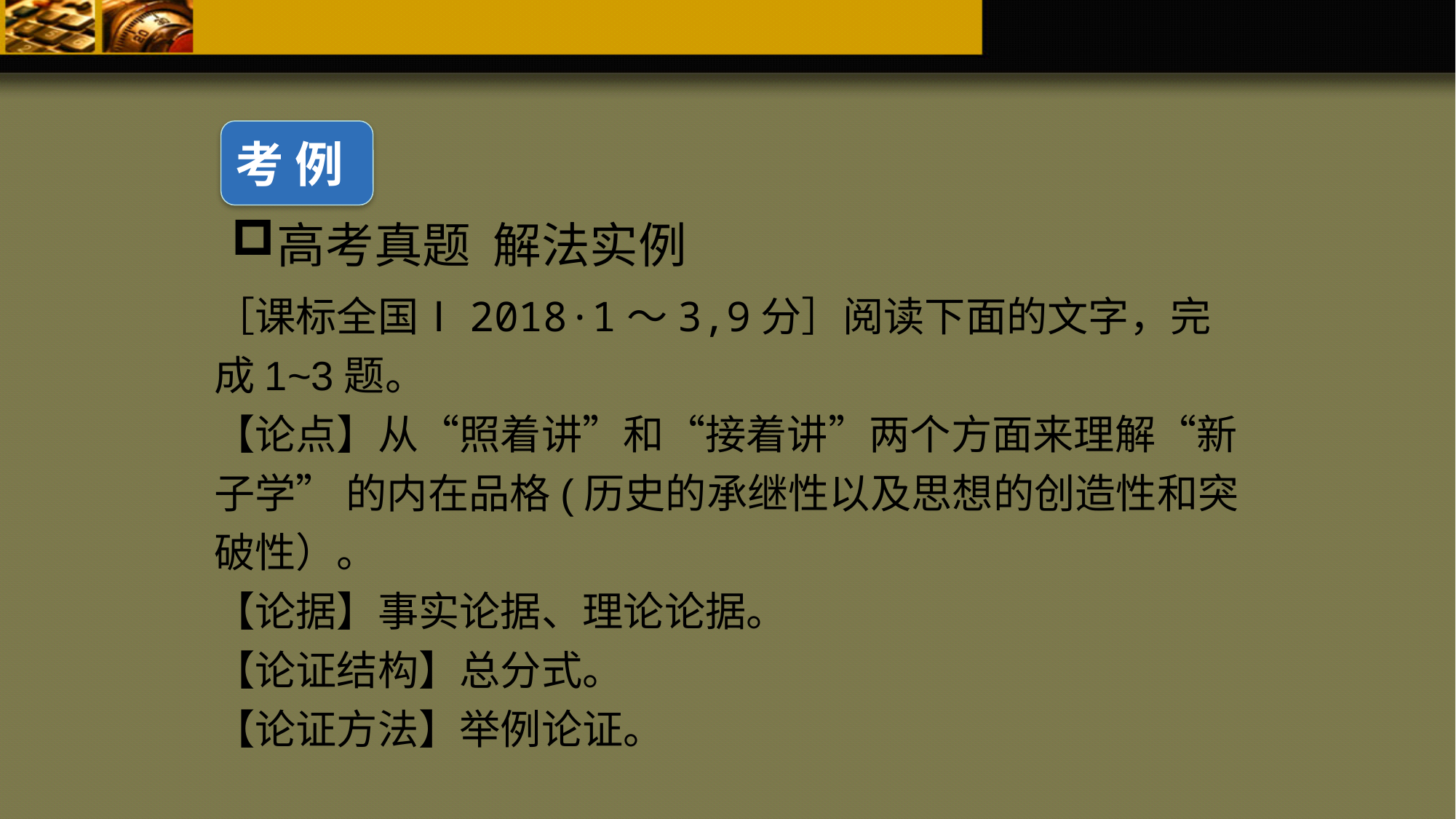

考 例
# 高考真题  解法实例
［课标全国Ⅰ2018·1～3,9分］阅读下面的文字，完成1~3题。
【论点】从“照着讲”和“接着讲”两个方面来理解“新子学” 的内在品格(历史的承继性以及思想的创造性和突破性）。
【论据】事实论据、理论论据。
【论证结构】总分式。
【论证方法】举例论证。